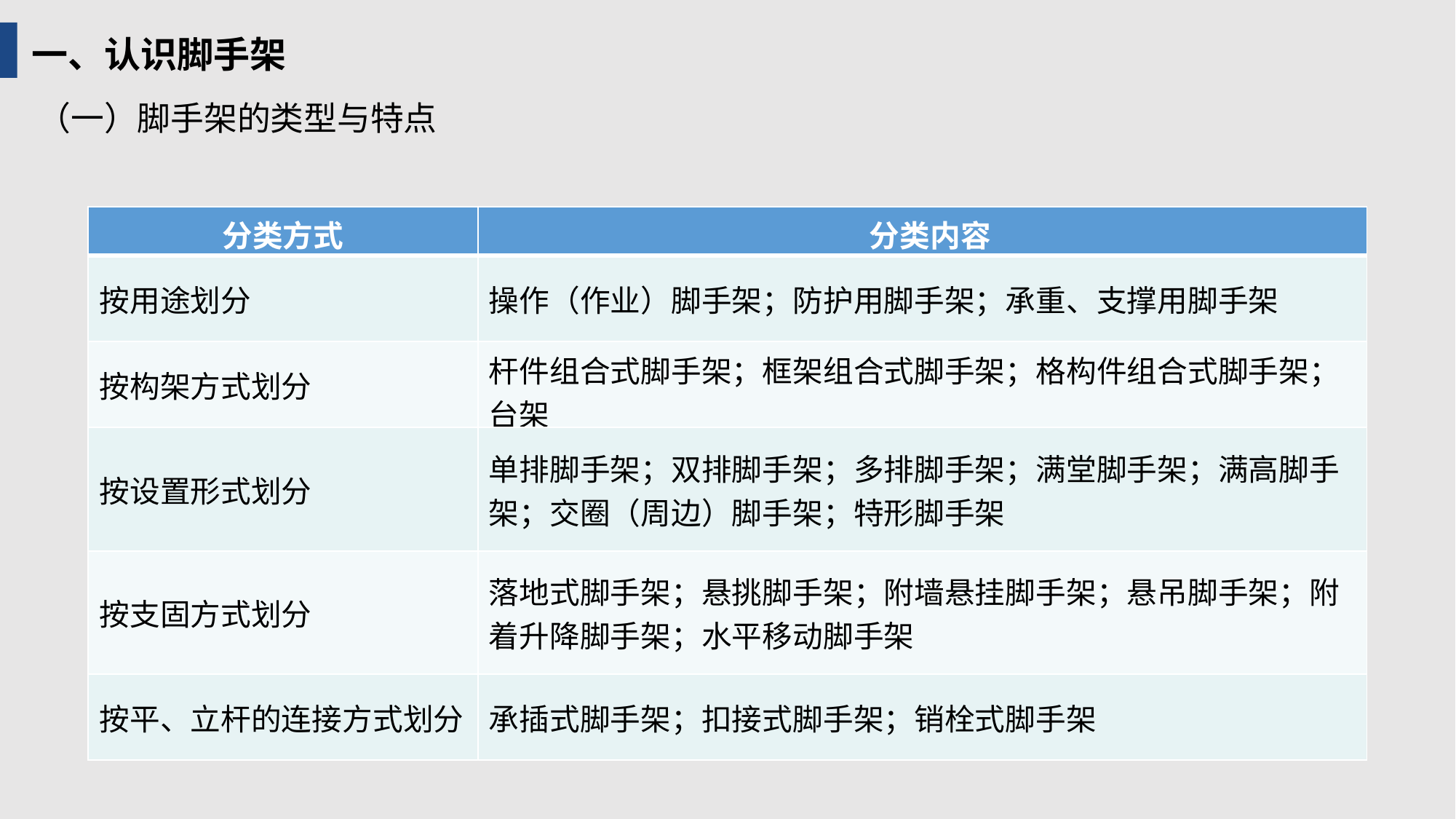

一、认识脚手架
（一）脚手架的类型与特点
| 分类方式 | 分类内容 |
| --- | --- |
| 按用途划分 | 操作（作业）脚手架；防护用脚手架；承重、支撑用脚手架 |
| 按构架方式划分 | 杆件组合式脚手架；框架组合式脚手架；格构件组合式脚手架；台架 |
| 按设置形式划分 | 单排脚手架；双排脚手架；多排脚手架；满堂脚手架；满高脚手架；交圈（周边）脚手架；特形脚手架 |
| 按支固方式划分 | 落地式脚手架；悬挑脚手架；附墙悬挂脚手架；悬吊脚手架；附着升降脚手架；水平移动脚手架 |
| 按平、立杆的连接方式划分 | 承插式脚手架；扣接式脚手架；销栓式脚手架 |